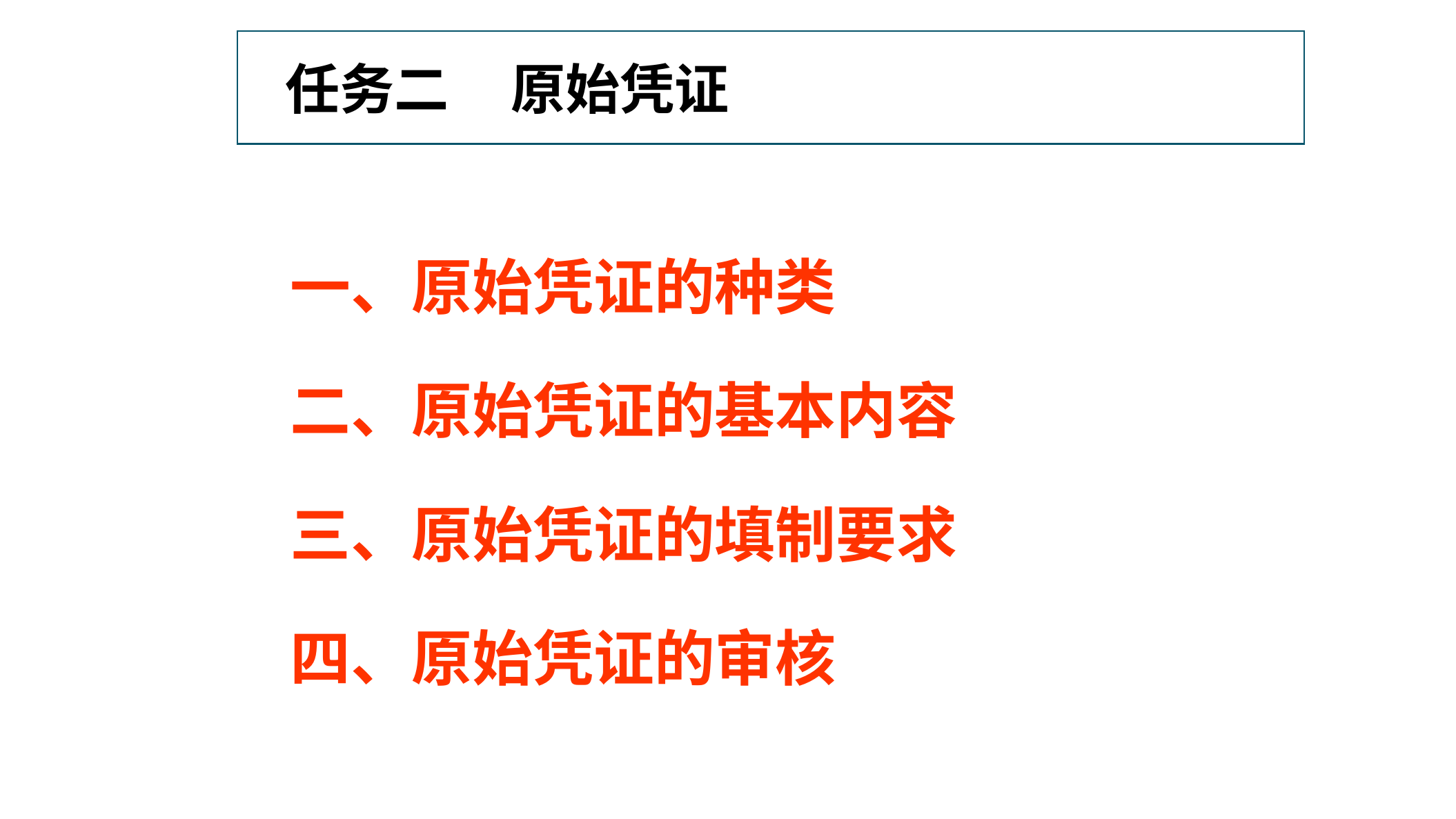

任务二     原始凭证
一、原始凭证的种类
二、原始凭证的基本内容
三、原始凭证的填制要求
四、原始凭证的审核